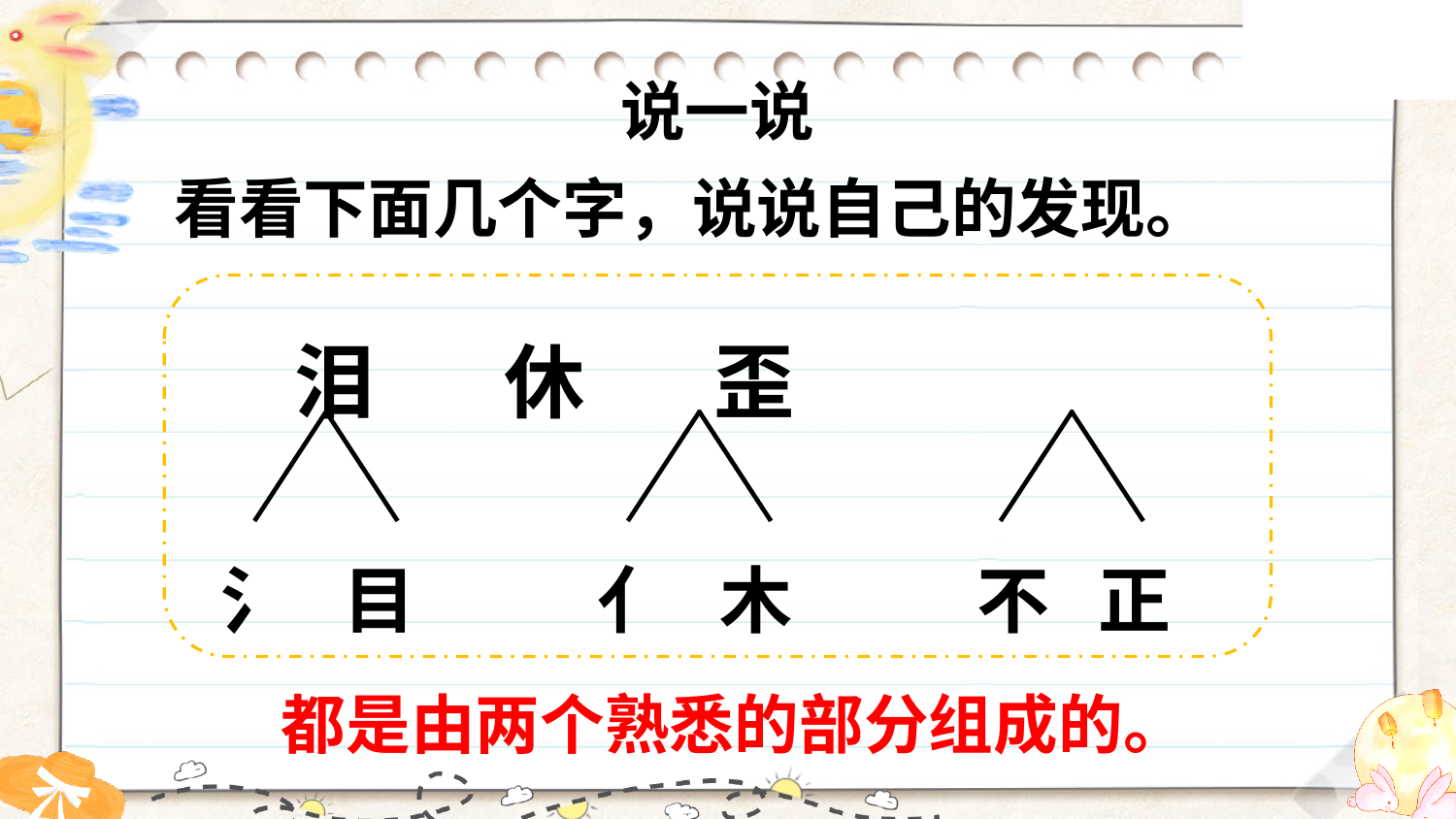

说一说
看看下面几个字，说说自己的发现。

泪       休       歪
氵   目
亻   木
不   正
都是由两个熟悉的部分组成的。